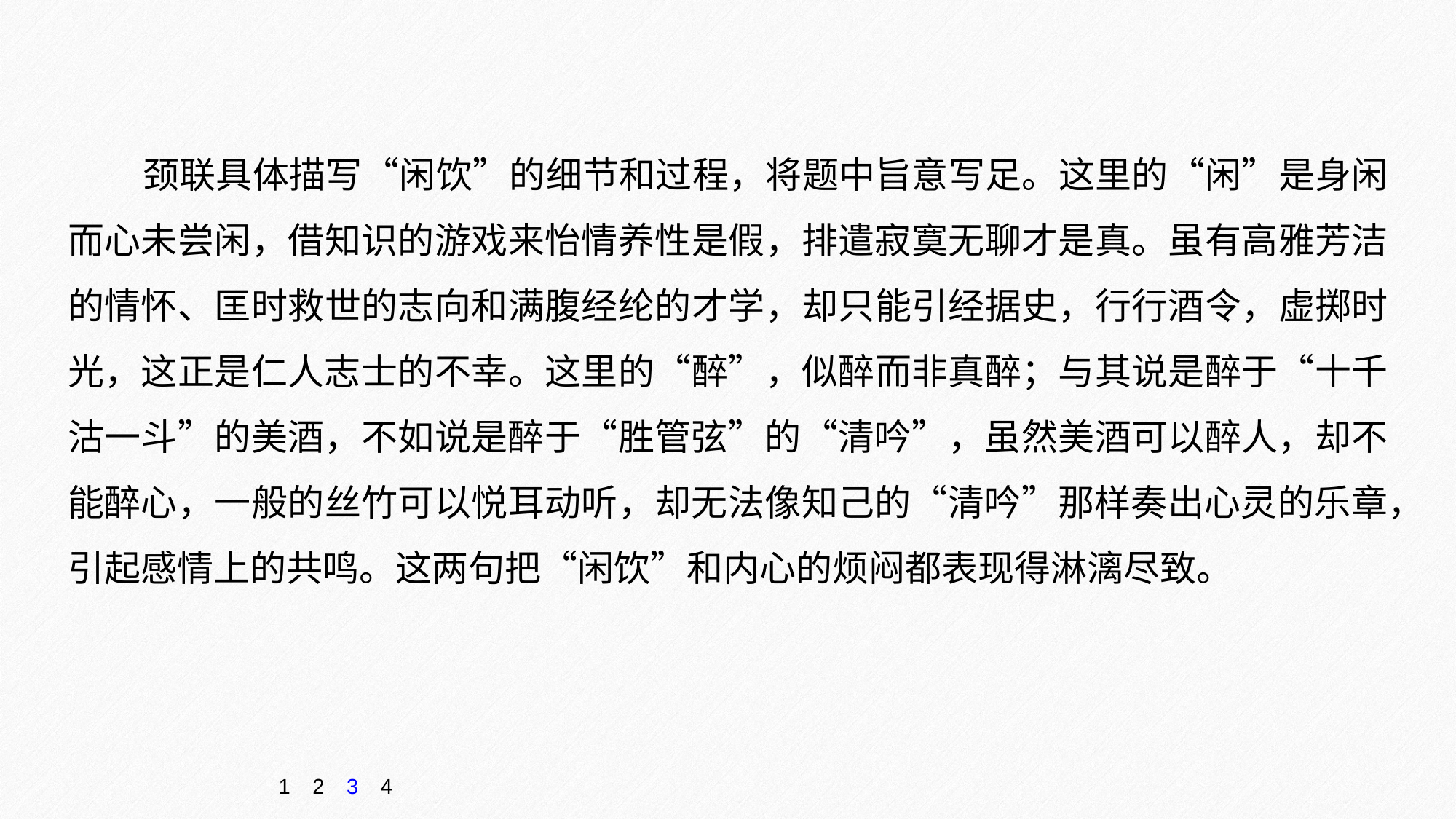

颈联具体描写“闲饮”的细节和过程，将题中旨意写足。这里的“闲”是身闲而心未尝闲，借知识的游戏来怡情养性是假，排遣寂寞无聊才是真。虽有高雅芳洁的情怀、匡时救世的志向和满腹经纶的才学，却只能引经据史，行行酒令，虚掷时光，这正是仁人志士的不幸。这里的“醉”，似醉而非真醉；与其说是醉于“十千沽一斗”的美酒，不如说是醉于“胜管弦”的“清吟”，虽然美酒可以醉人，却不能醉心，一般的丝竹可以悦耳动听，却无法像知己的“清吟”那样奏出心灵的乐章，引起感情上的共鸣。这两句把“闲饮”和内心的烦闷都表现得淋漓尽致。
1
2
3
4